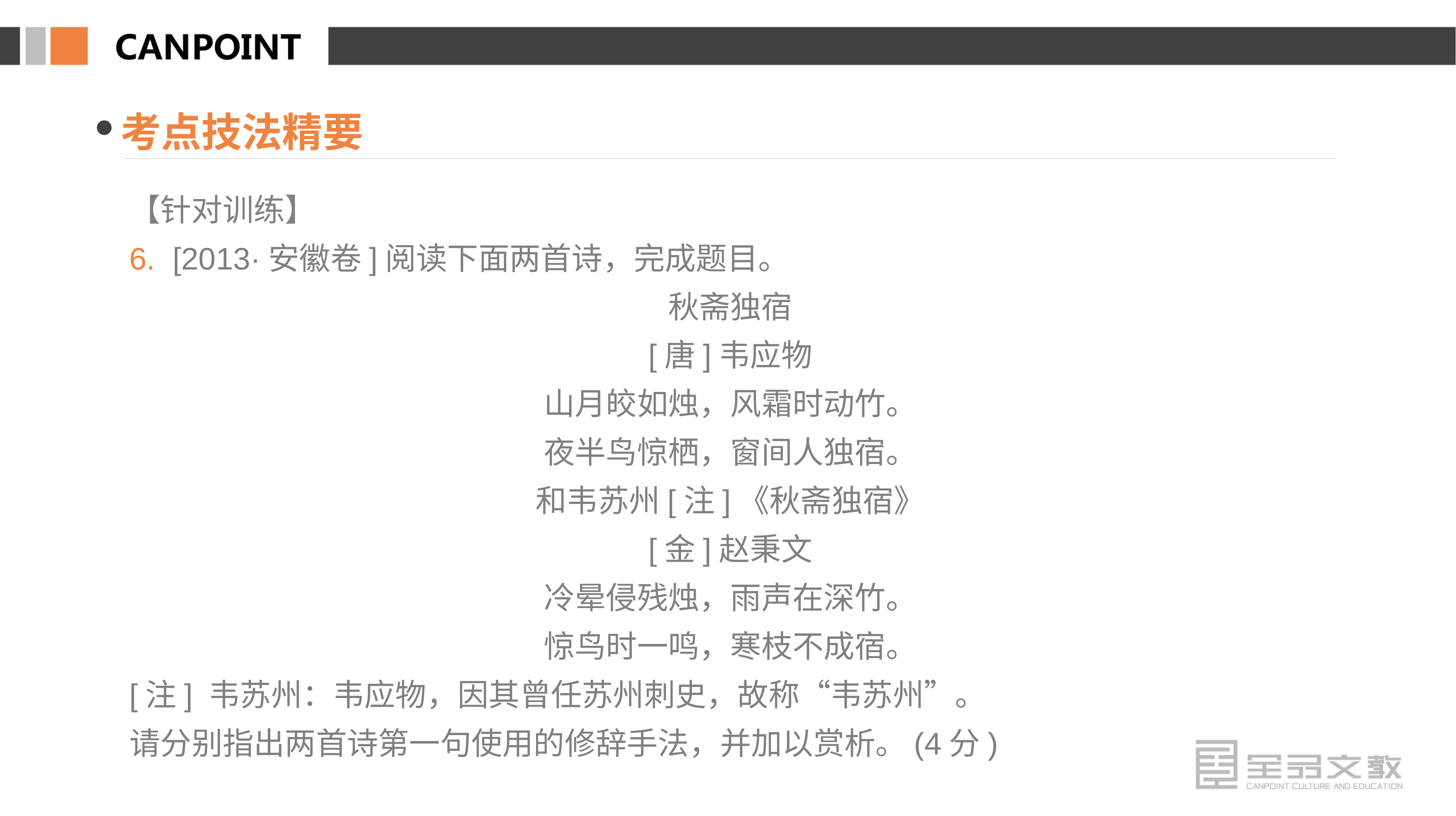

考点技法精要

【针对训练】
6.  [2013·安徽卷]阅读下面两首诗，完成题目。
秋斋独宿
[唐]韦应物
山月皎如烛，风霜时动竹。
夜半鸟惊栖，窗间人独宿。
和韦苏州[注]《秋斋独宿》
[金]赵秉文
冷晕侵残烛，雨声在深竹。
惊鸟时一鸣，寒枝不成宿。
[注] 韦苏州：韦应物，因其曾任苏州刺史，故称“韦苏州”。
请分别指出两首诗第一句使用的修辞手法，并加以赏析。(4分)